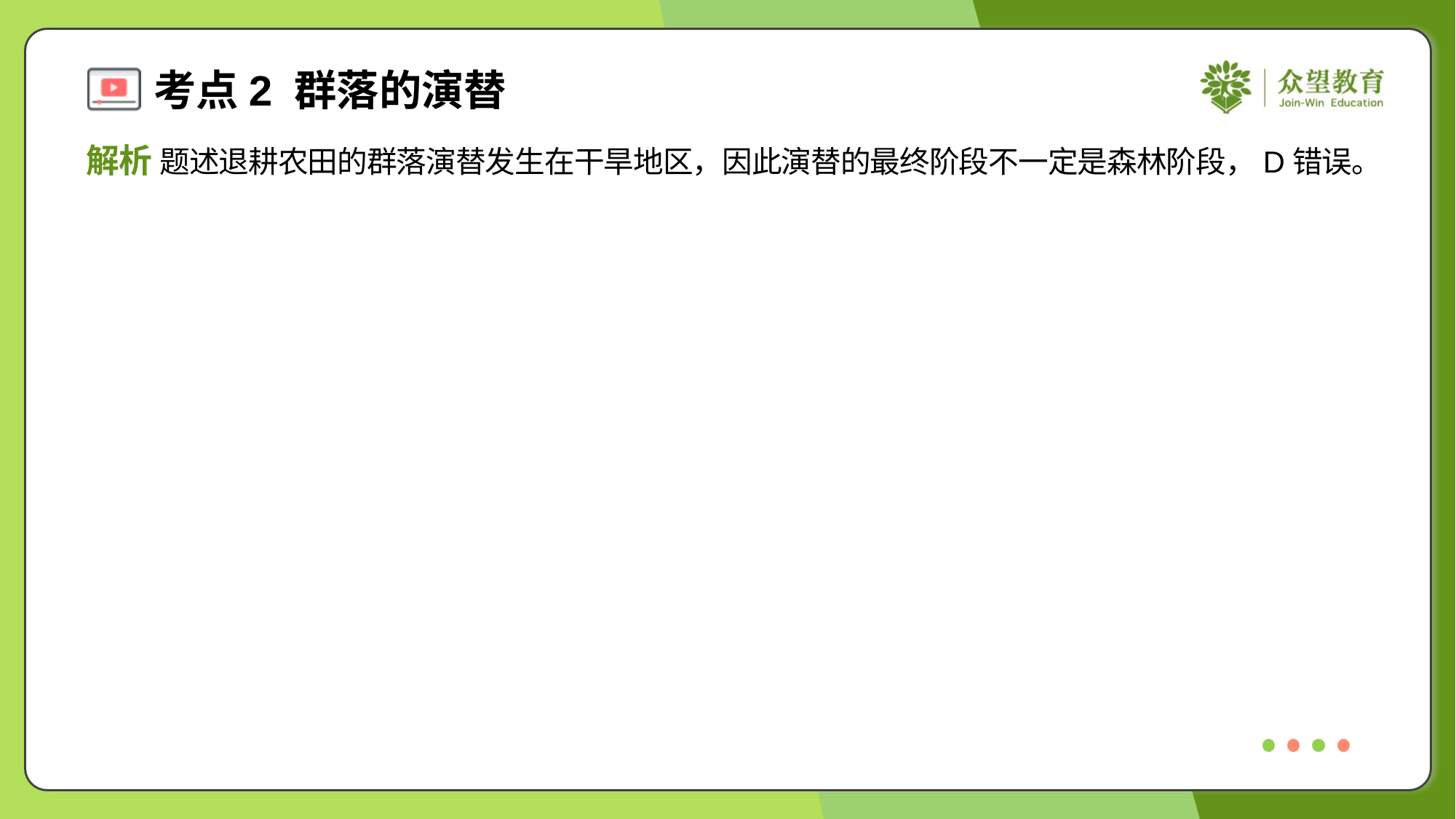

解析 题述退耕农田的群落演替发生在干旱地区，因此演替的最终阶段不一定是森林阶段，D错误。